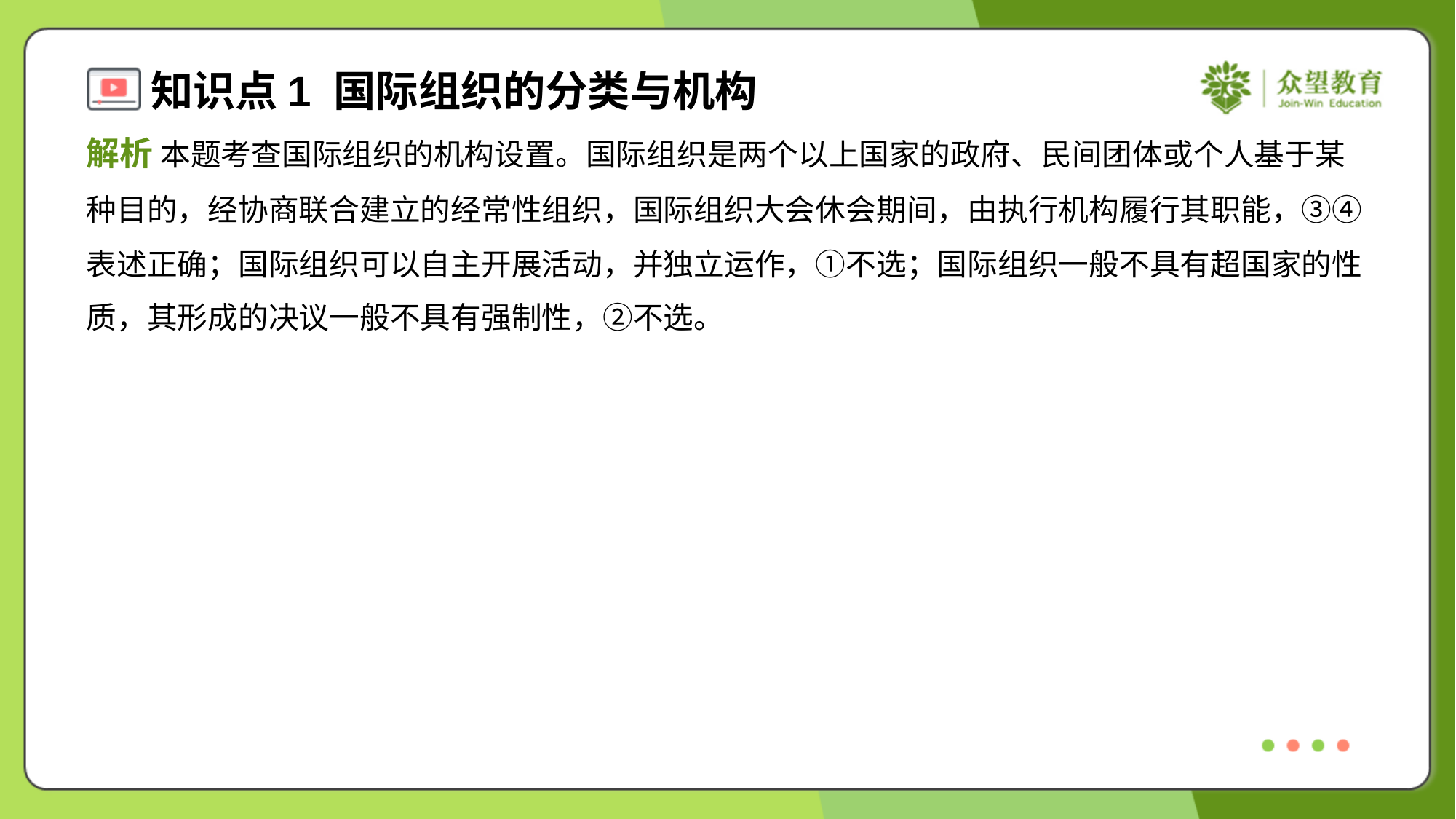

解析 本题考查国际组织的机构设置。国际组织是两个以上国家的政府、民间团体或个人基于某
种目的，经协商联合建立的经常性组织，国际组织大会休会期间，由执行机构履行其职能，③④
表述正确；国际组织可以自主开展活动，并独立运作，①不选；国际组织一般不具有超国家的性
质，其形成的决议一般不具有强制性，②不选。